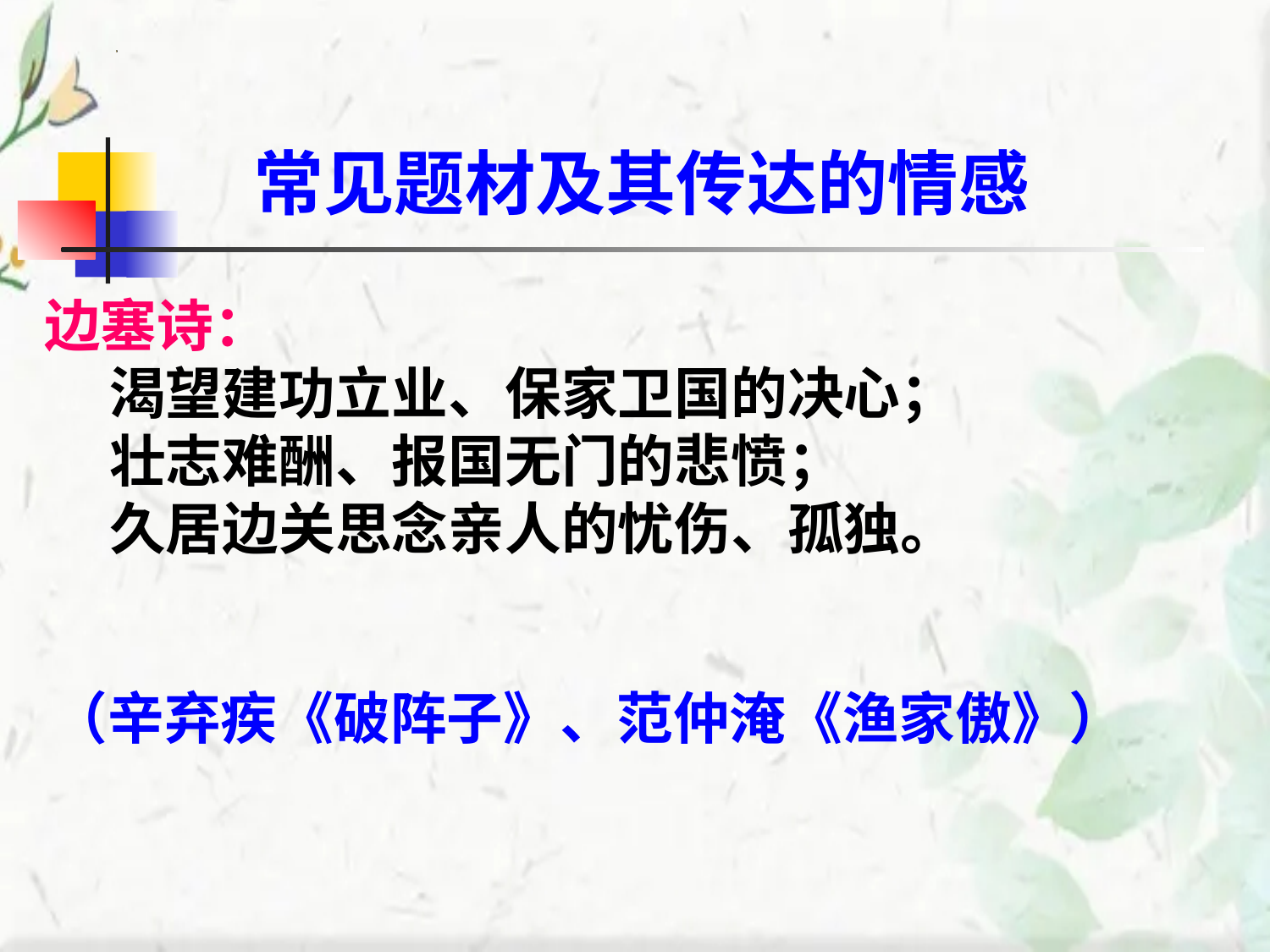

常见题材及其传达的情感
边塞诗：
    渴望建功立业、保家卫国的决心；
    壮志难酬、报国无门的悲愤；
    久居边关思念亲人的忧伤、孤独。
（辛弃疾《破阵子》、范仲淹《渔家傲》）